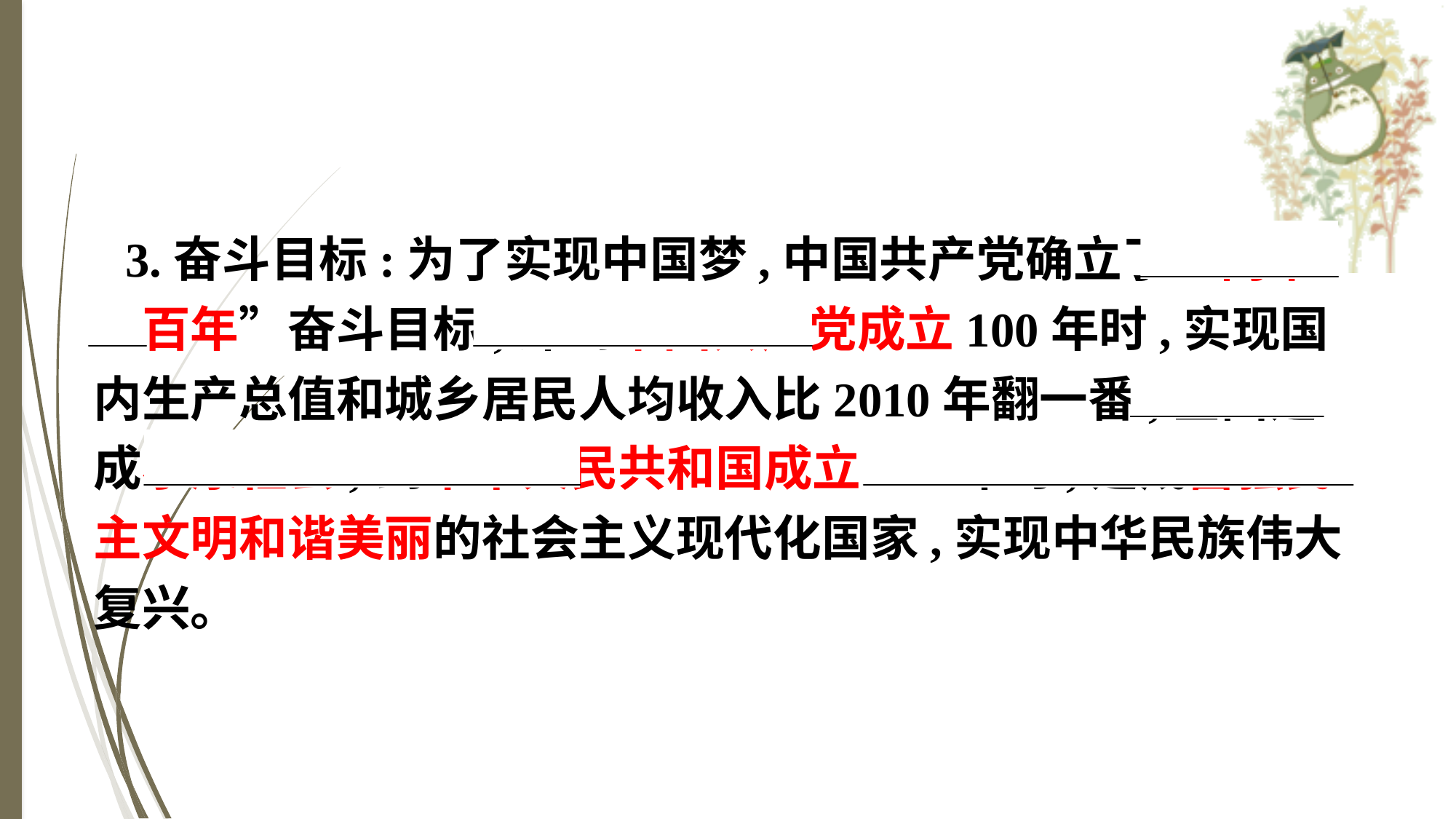

3.奋斗目标:为了实现中国梦,中国共产党确立了“两个一百年”奋斗目标,即到中国共产党成立100年时,实现国内生产总值和城乡居民人均收入比2010年翻一番,全面建成小康社会;到中华人民共和国成立100年时,建成富强民主文明和谐美丽的社会主义现代化国家,实现中华民族伟大复兴。